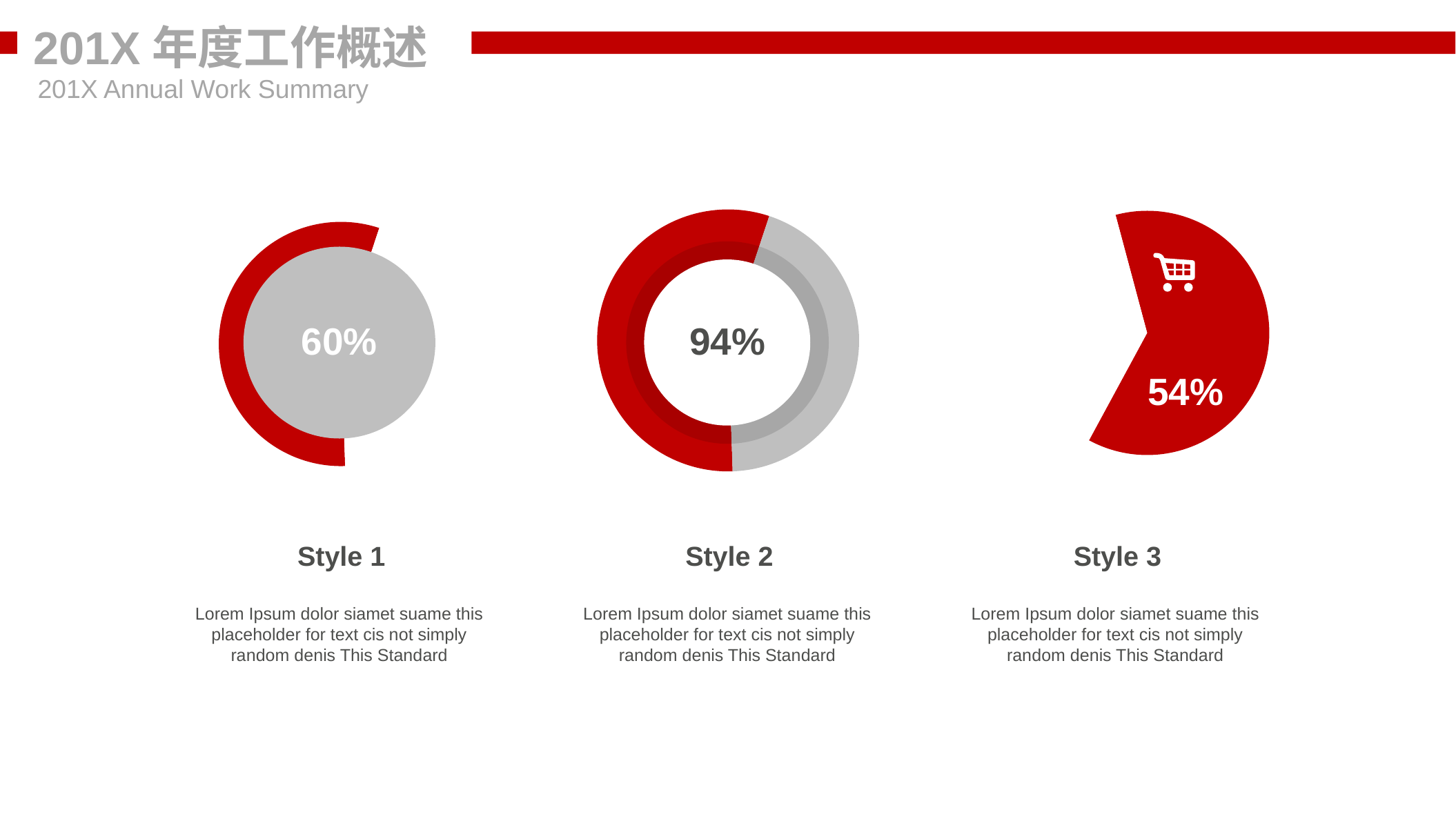

201X年度工作概述

201X Annual Work Summary

### Chart

| Category | Region 1 |
|---|---|
| Untitled 1 | 69.0 |
| Untitled 2 | 55.0 |

### Chart

| Category | Region 1 |
|---|---|
| Untitled 1 | 90.0 |
| Untitled 2 | 55.0 |

### Chart

| Category | Region 1 |
|---|---|
| Untitled 1 | 69.0 |
| Untitled 2 | 55.0 |

### Chart

| Category | April | May | Untitled 1 |
|---|---|---|---|
| Region 1 | None | 76.0 | 43.0 |

60%
94%
54%
Style 1
Style 2
Style 3
Lorem Ipsum dolor siamet suame this placeholder for text cis not simply random denis This Standard
Lorem Ipsum dolor siamet suame this placeholder for text cis not simply random denis This Standard
Lorem Ipsum dolor siamet suame this placeholder for text cis not simply random denis This Standard